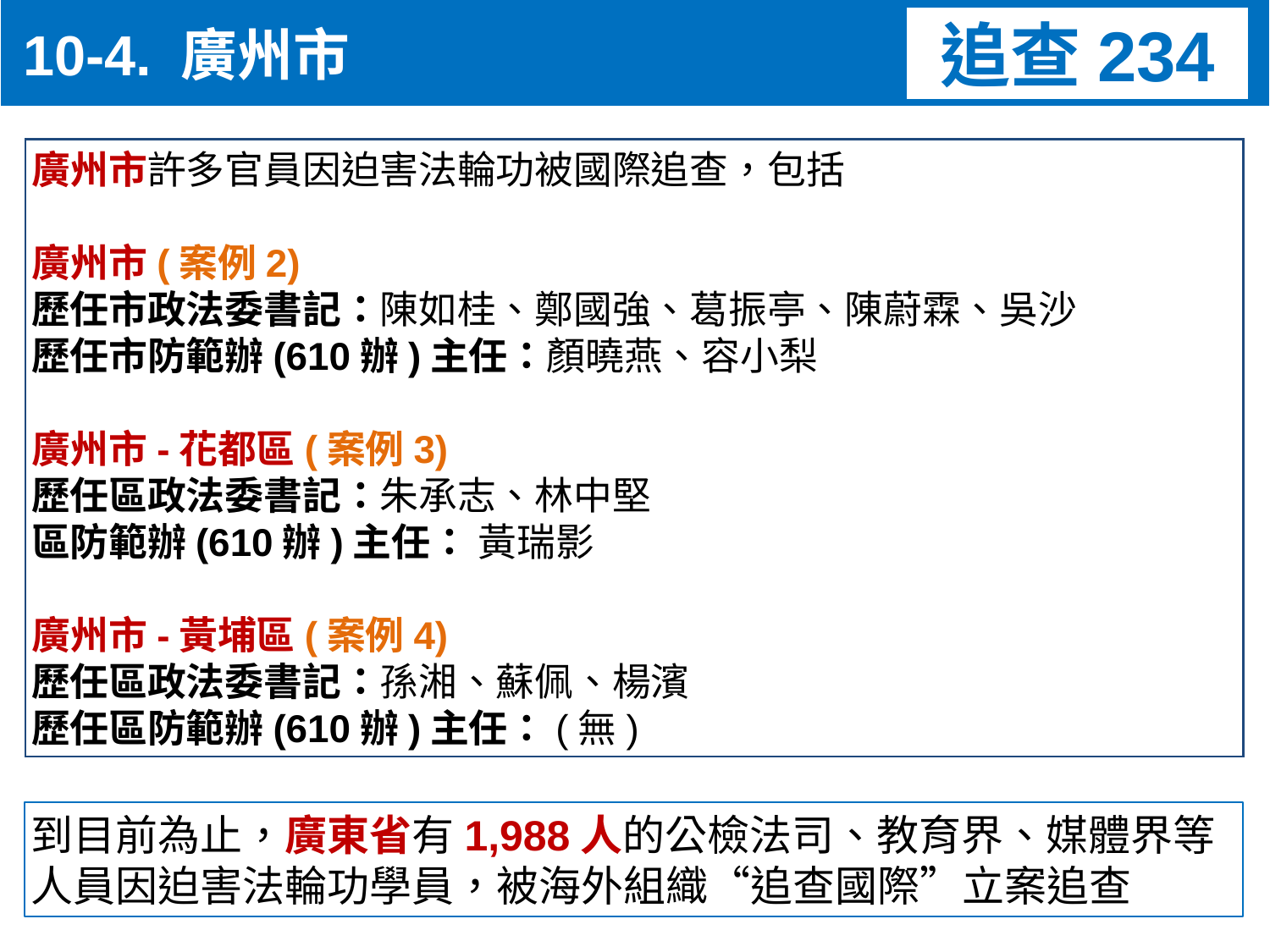

10-4. 廣州市
追查234

廣州市許多官員因迫害法輪功被國際追查，包括

廣州市(案例2)
歷任市政法委書記：陳如桂、鄭國強、葛振亭、陳蔚霖、吳沙
歷任市防範辦(610辦)主任：顏曉燕、容小梨

廣州市-花都區(案例3)
歷任區政法委書記：朱承志、林中堅
區防範辦(610辦)主任： 黃瑞影

廣州市-黃埔區(案例4)
歷任區政法委書記：孫湘、蘇佩、楊濱
歷任區防範辦(610辦)主任：(無)
到目前為止，廣東省有1,988人的公檢法司、教育界、媒體界等人員因迫害法輪功學員，被海外組織“追查國際”立案追查